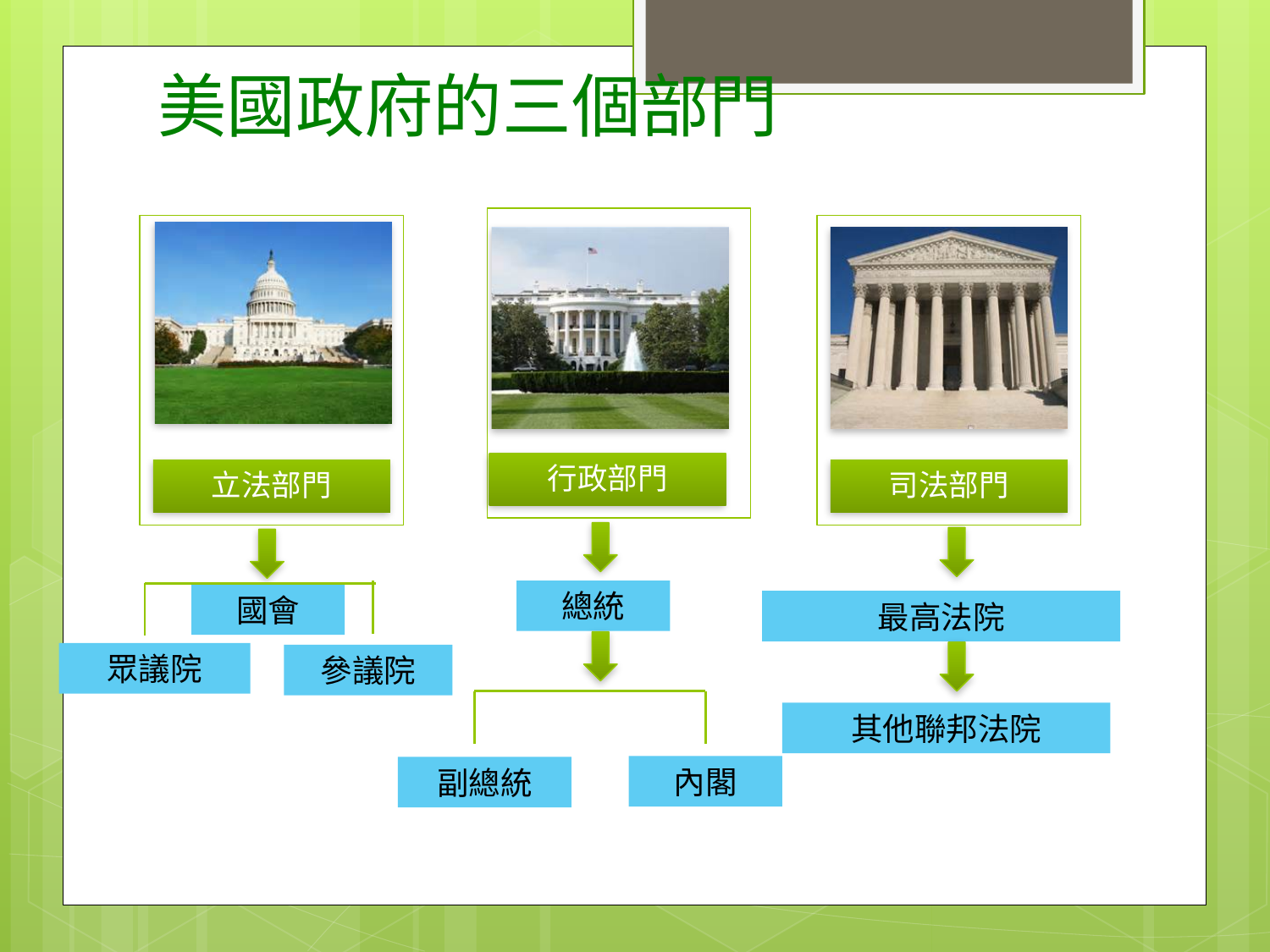

# 美國政府的三個部門
立法部門

行政部門

司法部門

總統
國會
最高法院

眾議院
參議院
其他聯邦法院
內閣
副總統